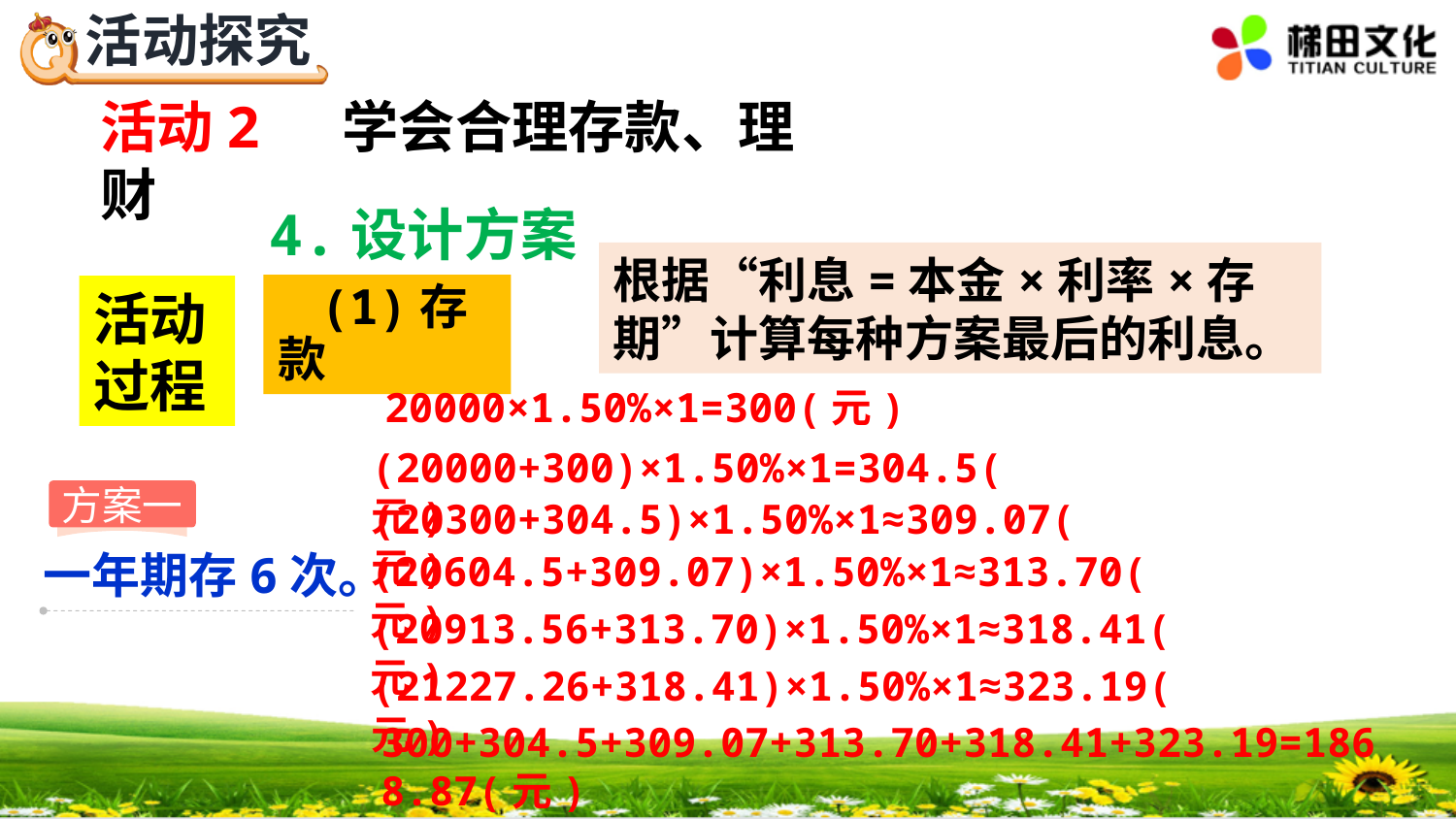

活动2  学会合理存款、理财
4.设计方案
根据“利息=本金×利率×存期”计算每种方案最后的利息。
活动过程
(1)存款
20000×1.50%×1=300(元)
(20000+300)×1.50%×1=304.5(元)
方案一

一年期存6次。
(20300+304.5)×1.50%×1≈309.07(元)
(20604.5+309.07)×1.50%×1≈313.70(元)
(20913.56+313.70)×1.50%×1≈318.41(元)
(21227.26+318.41)×1.50%×1≈323.19(元)
300+304.5+309.07+313.70+318.41+323.19=1868.87(元)